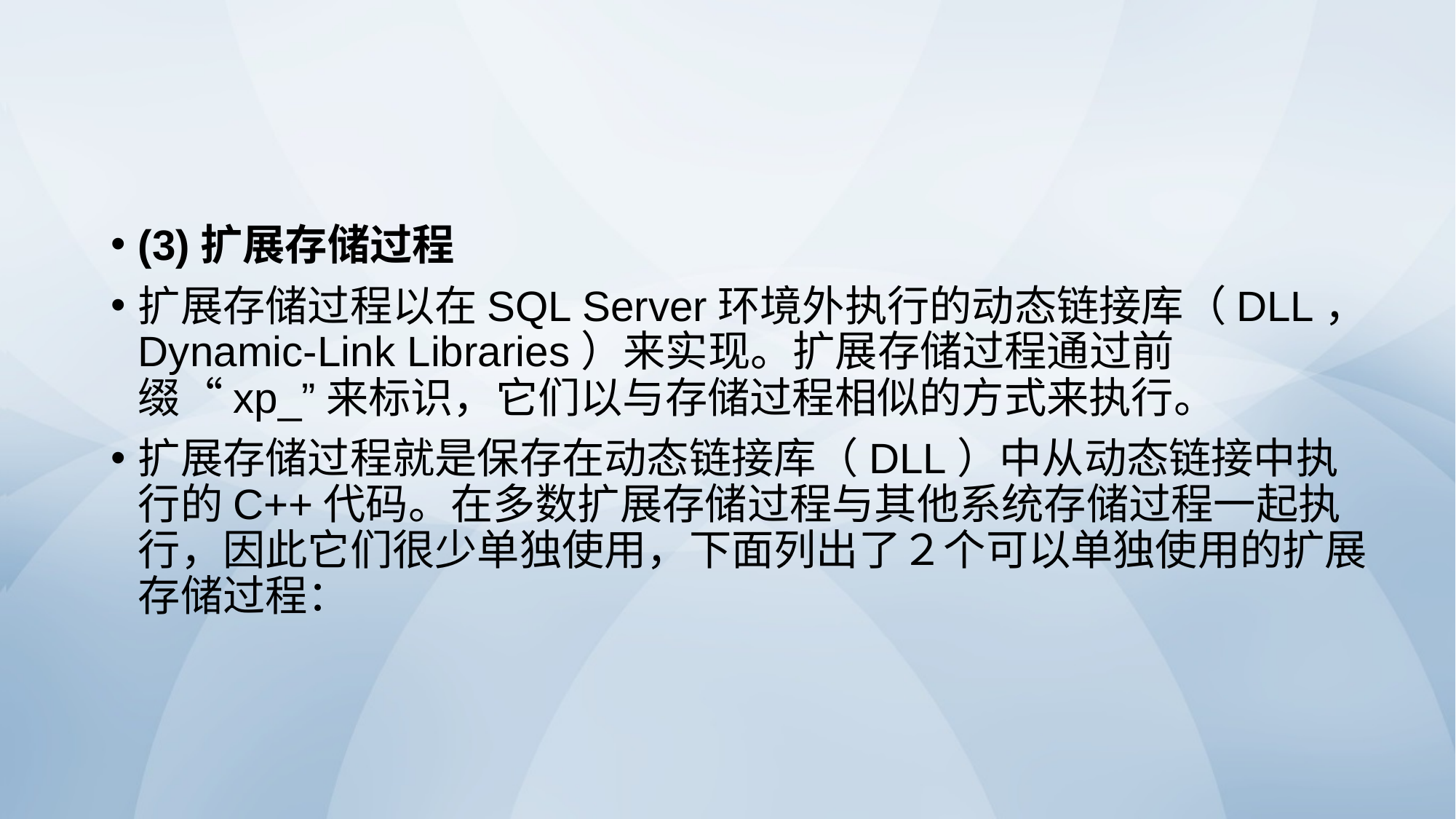

#
(3)扩展存储过程
扩展存储过程以在SQL Server环境外执行的动态链接库（DLL，Dynamic-Link Libraries）来实现。扩展存储过程通过前缀“xp_”来标识，它们以与存储过程相似的方式来执行。
扩展存储过程就是保存在动态链接库（DLL）中从动态链接中执行的C++代码。在多数扩展存储过程与其他系统存储过程一起执行，因此它们很少单独使用，下面列出了２个可以单独使用的扩展存储过程：